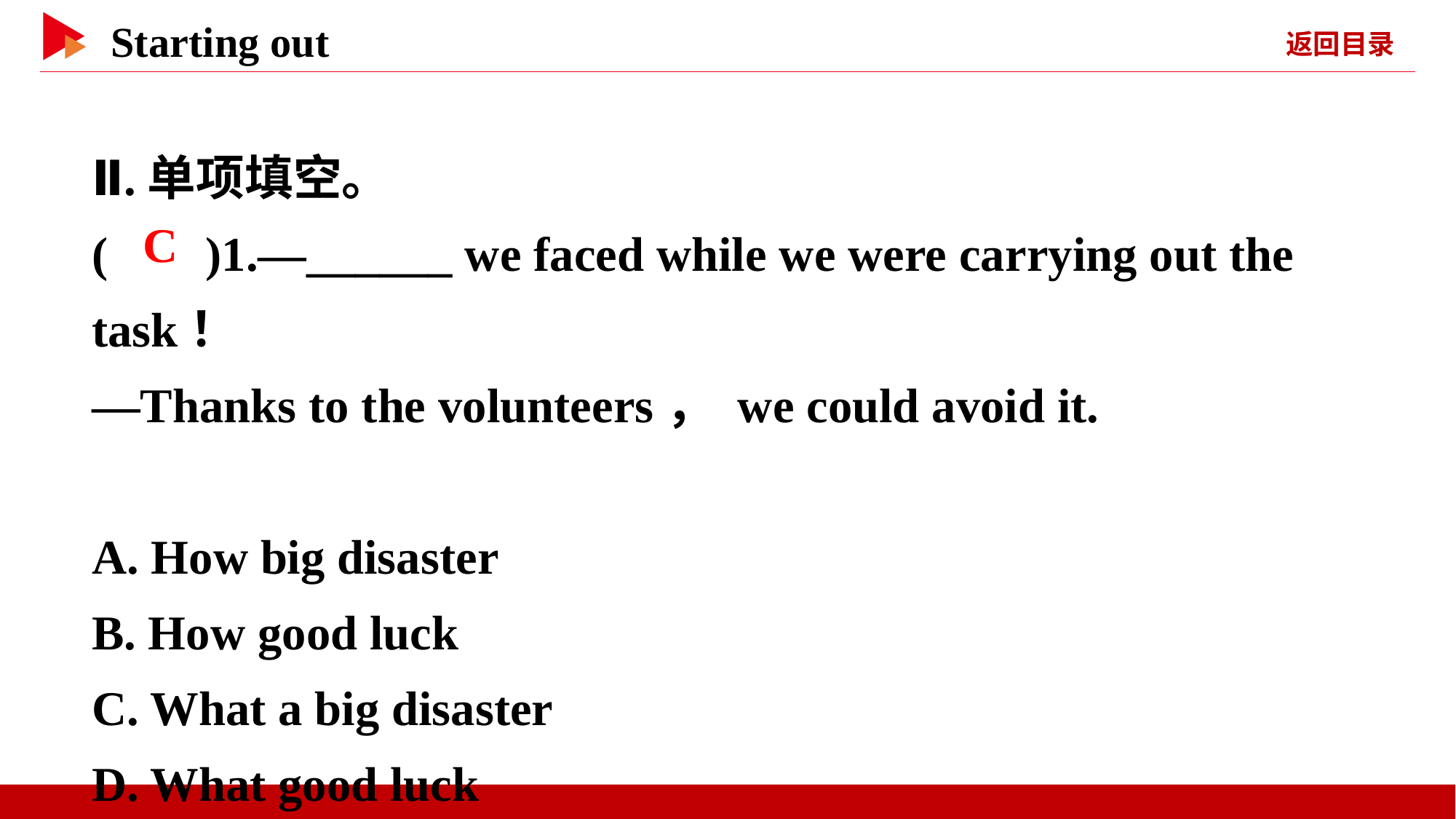

Ⅱ.单项填空。
(        )1.—______ we faced while we were carrying out the task！
—Thanks to the volunteers， we could avoid it.
A. How big disaster
B. How good luck
C. What a big disaster
D. What good luck
   C